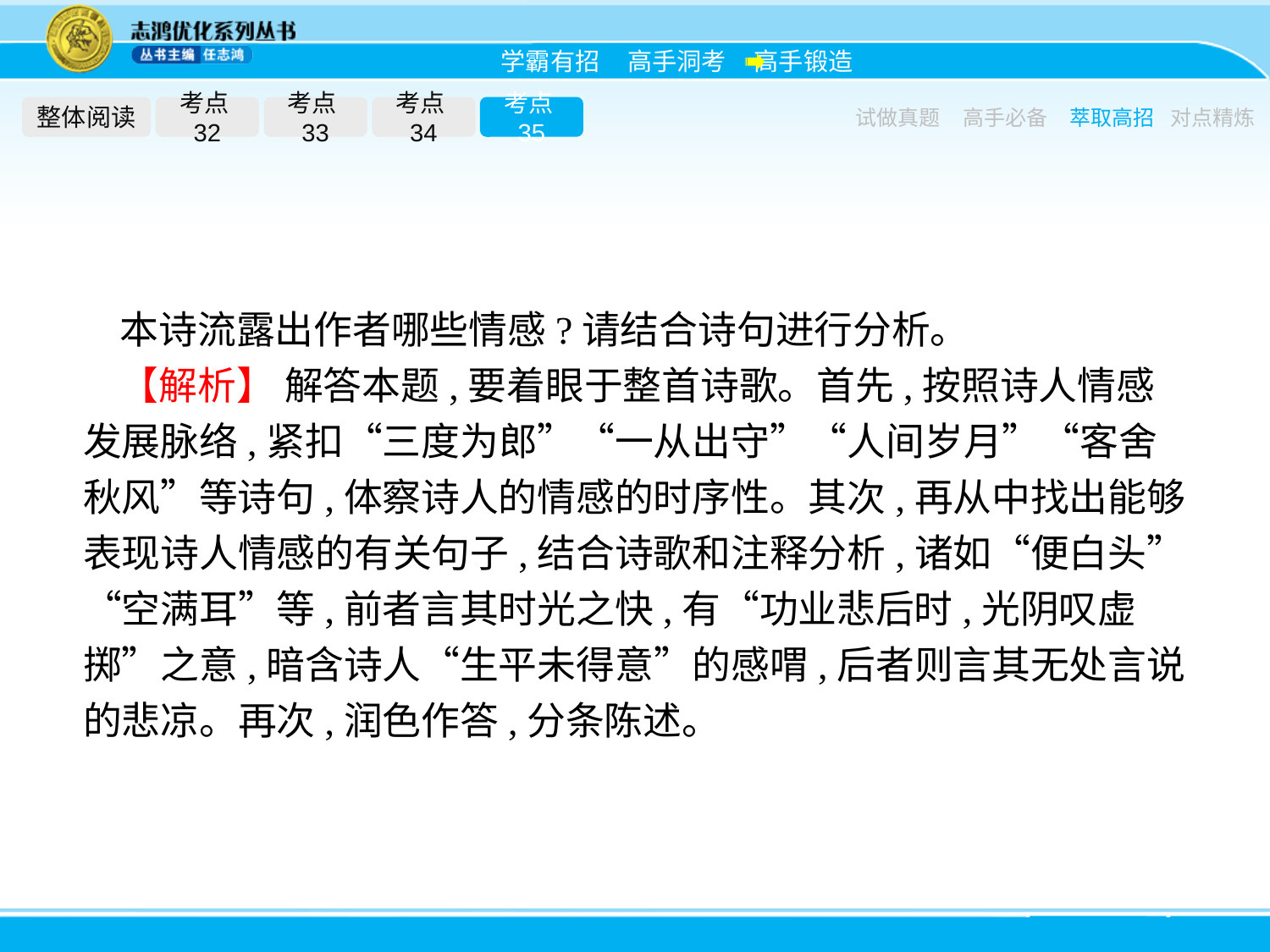

整体阅读
考点32
考点33
考点34
考点35
试做真题
高手必备
萃取高招
对点精炼
本诗流露出作者哪些情感?请结合诗句进行分析。
【解析】 解答本题,要着眼于整首诗歌。首先,按照诗人情感发展脉络,紧扣“三度为郎”“一从出守”“人间岁月”“客舍秋风”等诗句,体察诗人的情感的时序性。其次,再从中找出能够表现诗人情感的有关句子,结合诗歌和注释分析,诸如“便白头”“空满耳”等,前者言其时光之快,有“功业悲后时,光阴叹虚掷”之意,暗含诗人“生平未得意”的感喟,后者则言其无处言说的悲凉。再次,润色作答,分条陈述。